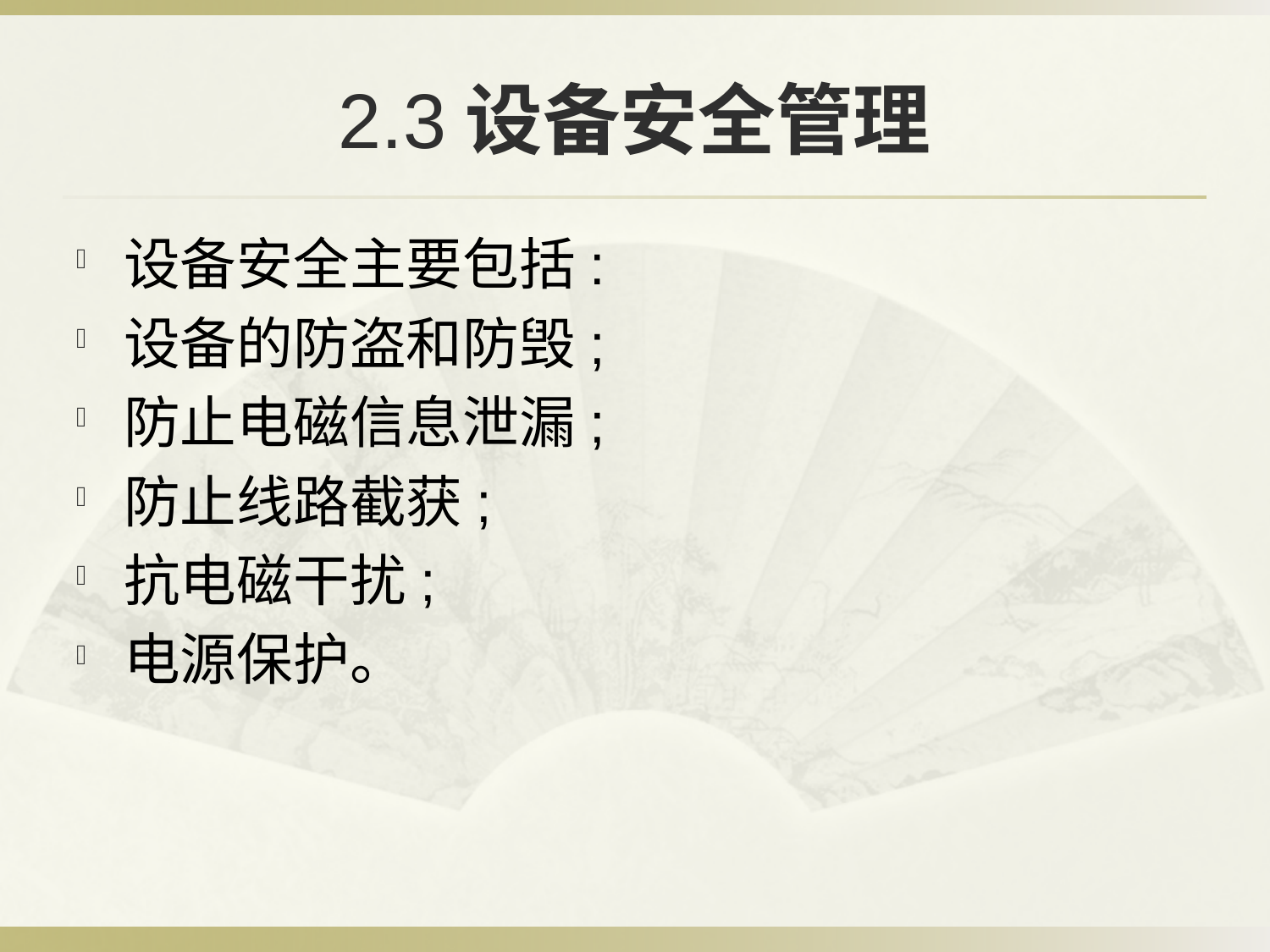

# 2.3设备安全管理
设备安全主要包括:
设备的防盗和防毁;
防止电磁信息泄漏;
防止线路截获;
抗电磁干扰;
电源保护。